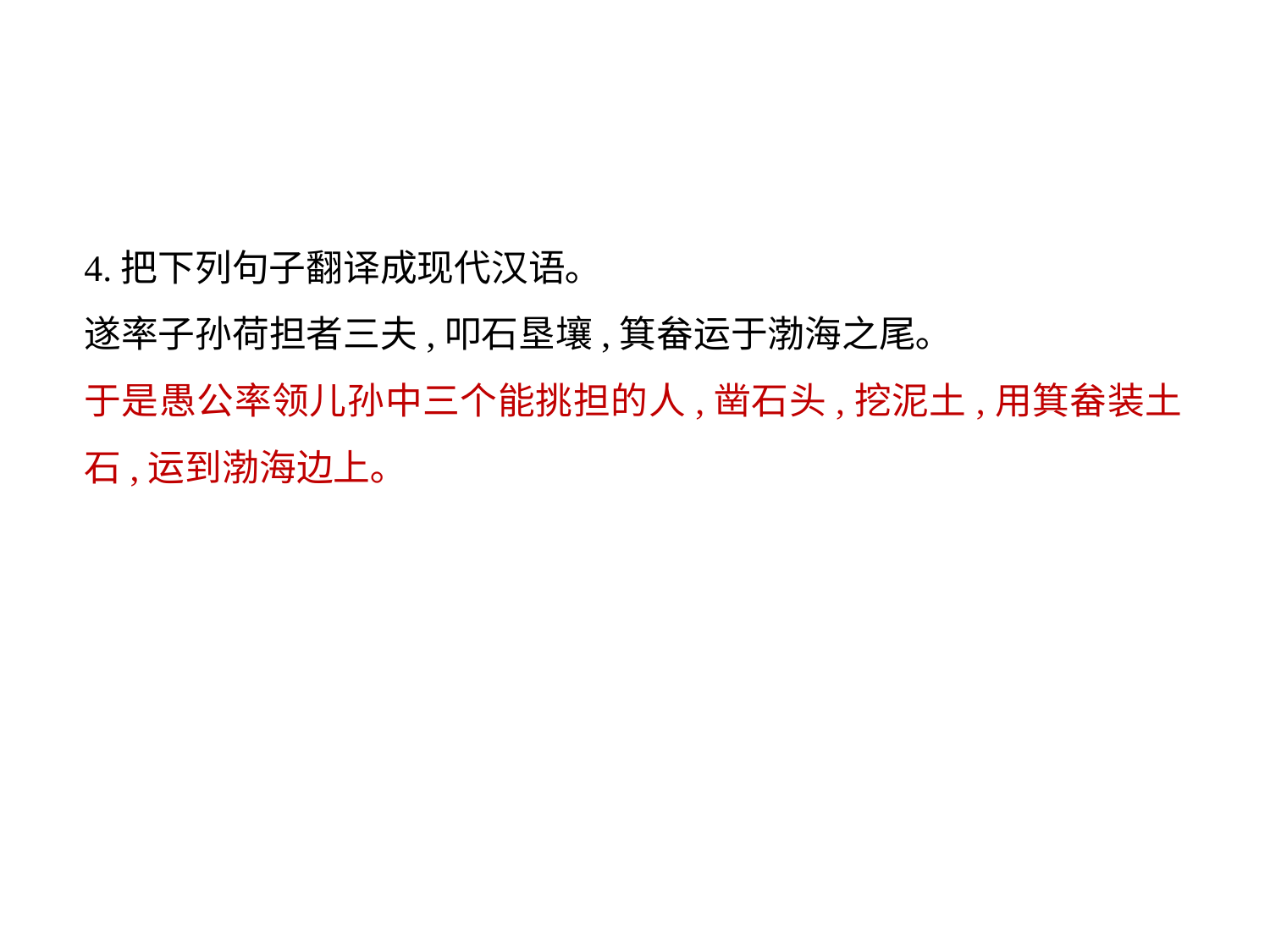

4.把下列句子翻译成现代汉语｡
遂率子孙荷担者三夫,叩石垦壤,箕畚运于渤海之尾｡
于是愚公率领儿孙中三个能挑担的人,凿石头,挖泥土,用箕畚装土石,运到渤海边上｡